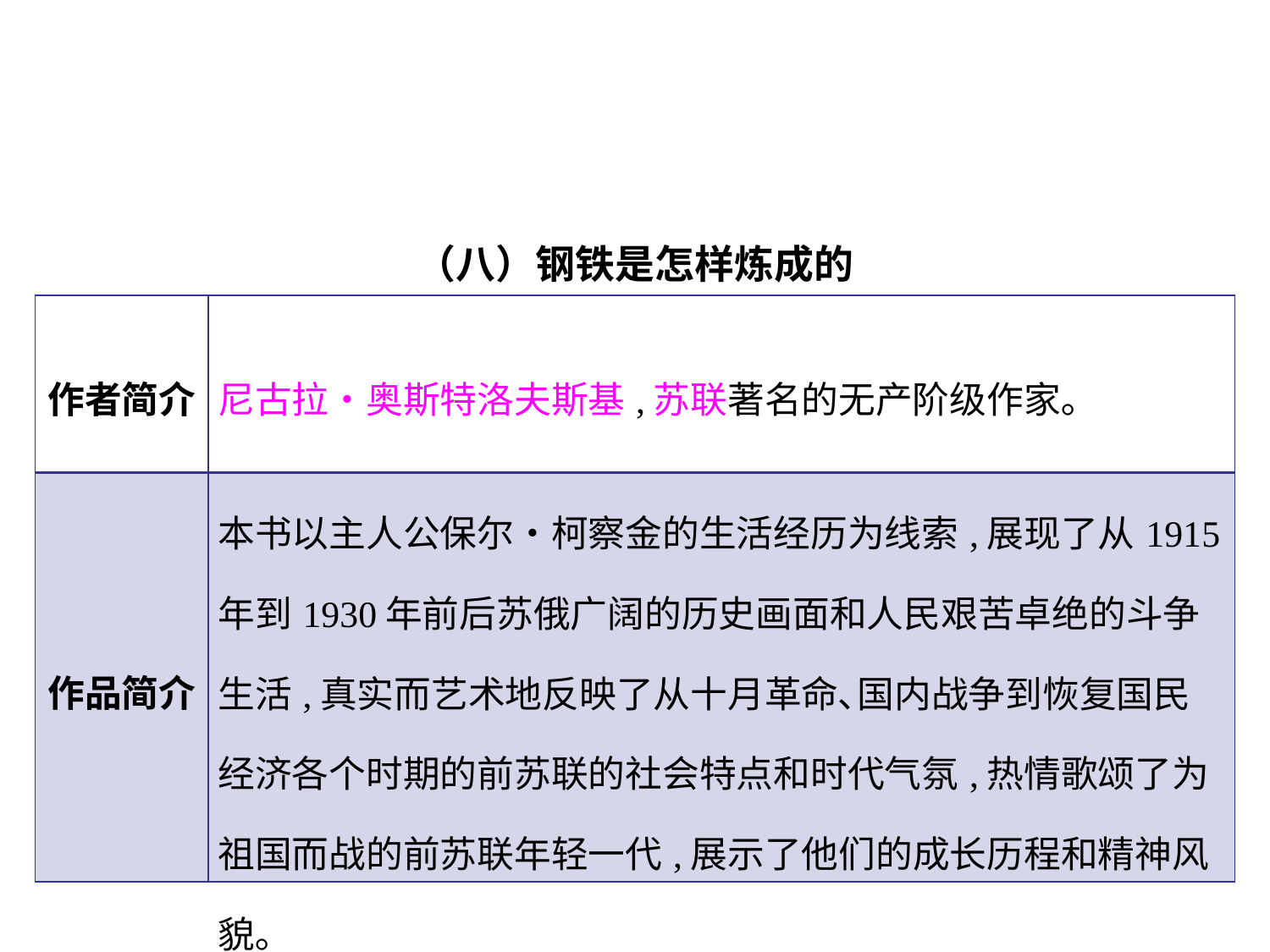

（八）钢铁是怎样炼成的
| 作者简介 | 尼古拉•奥斯特洛夫斯基,苏联著名的无产阶级作家｡ |
| --- | --- |
| 作品简介 | 本书以主人公保尔•柯察金的生活经历为线索,展现了从1915年到1930年前后苏俄广阔的历史画面和人民艰苦卓绝的斗争生活,真实而艺术地反映了从十月革命､国内战争到恢复国民经济各个时期的前苏联的社会特点和时代气氛,热情歌颂了为祖国而战的前苏联年轻一代,展示了他们的成长历程和精神风貌｡ |